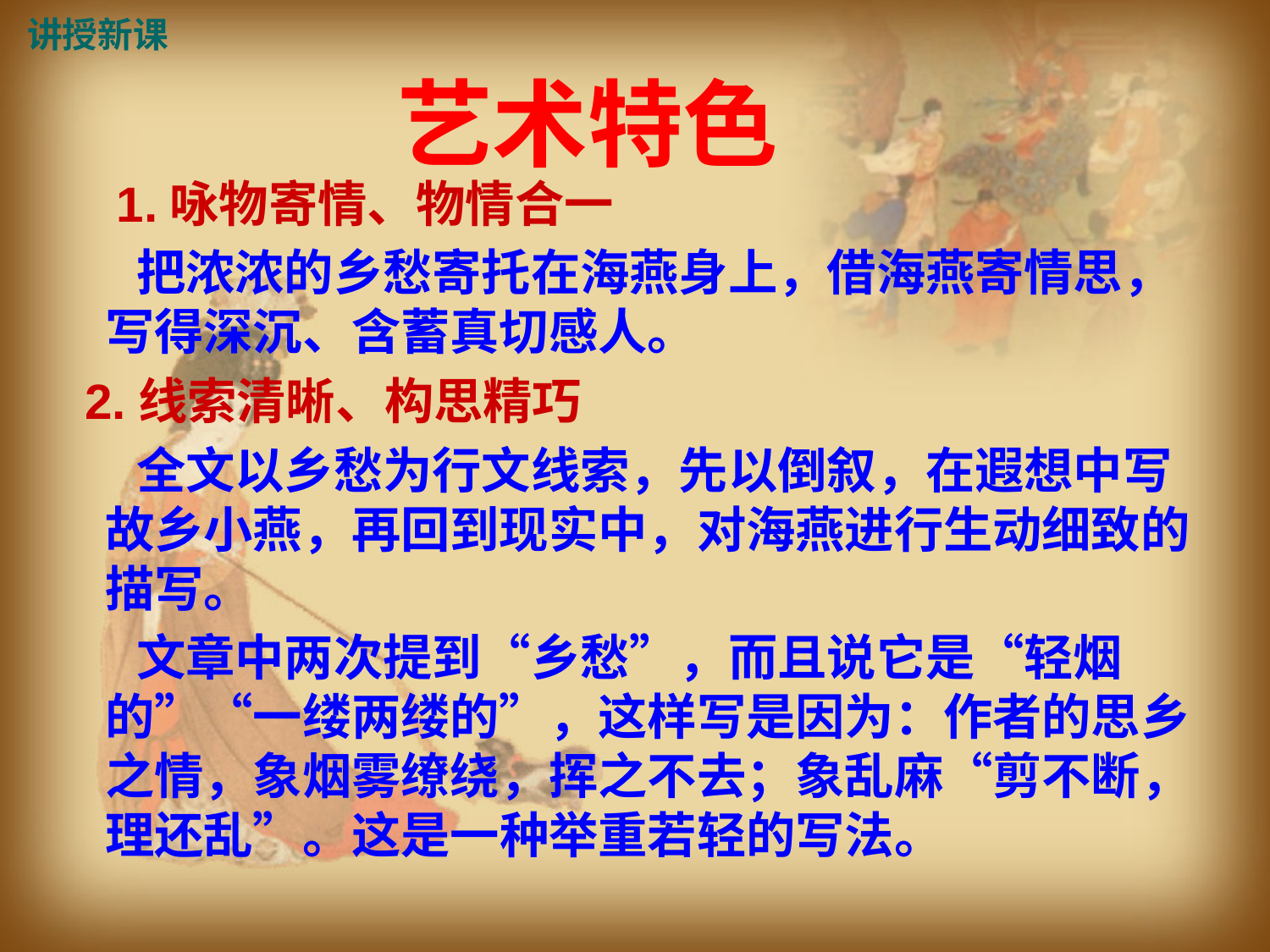

讲授新课
艺术特色
  1.咏物寄情、物情合一
      把浓浓的乡愁寄托在海燕身上，借海燕寄情思，写得深沉、含蓄真切感人。
  2.线索清晰、构思精巧
      全文以乡愁为行文线索，先以倒叙，在遐想中写故乡小燕，再回到现实中，对海燕进行生动细致的描写。
      文章中两次提到“乡愁”，而且说它是“轻烟的”“一缕两缕的”，这样写是因为：作者的思乡之情，象烟雾缭绕，挥之不去；象乱麻“剪不断，理还乱”。这是一种举重若轻的写法。